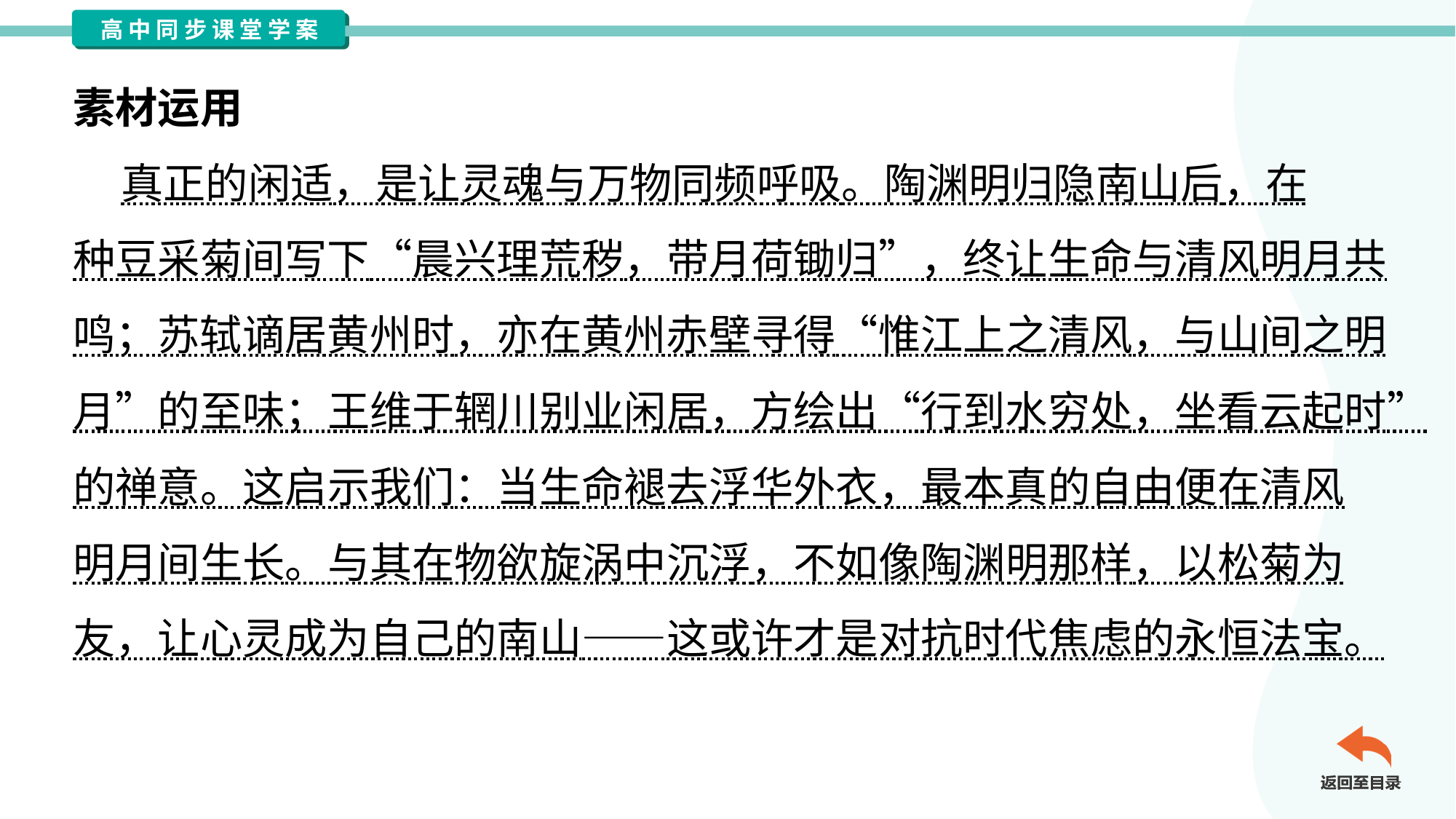

素材运用
    真正的闲适，是让灵魂与万物同频呼吸。陶渊明归隐南山后，在
种豆采菊间写下“晨兴理荒秽，带月荷锄归”，终让生命与清风明月共
鸣；苏轼谪居黄州时，亦在黄州赤壁寻得“惟江上之清风，与山间之明
月”的至味；王维于辋川别业闲居，方绘出“行到水穷处，坐看云起时”
的禅意。这启示我们：当生命褪去浮华外衣，最本真的自由便在清风
明月间生长。与其在物欲旋涡中沉浮，不如像陶渊明那样，以松菊为
友，让心灵成为自己的南山——这或许才是对抗时代焦虑的永恒法宝。#1.3.1